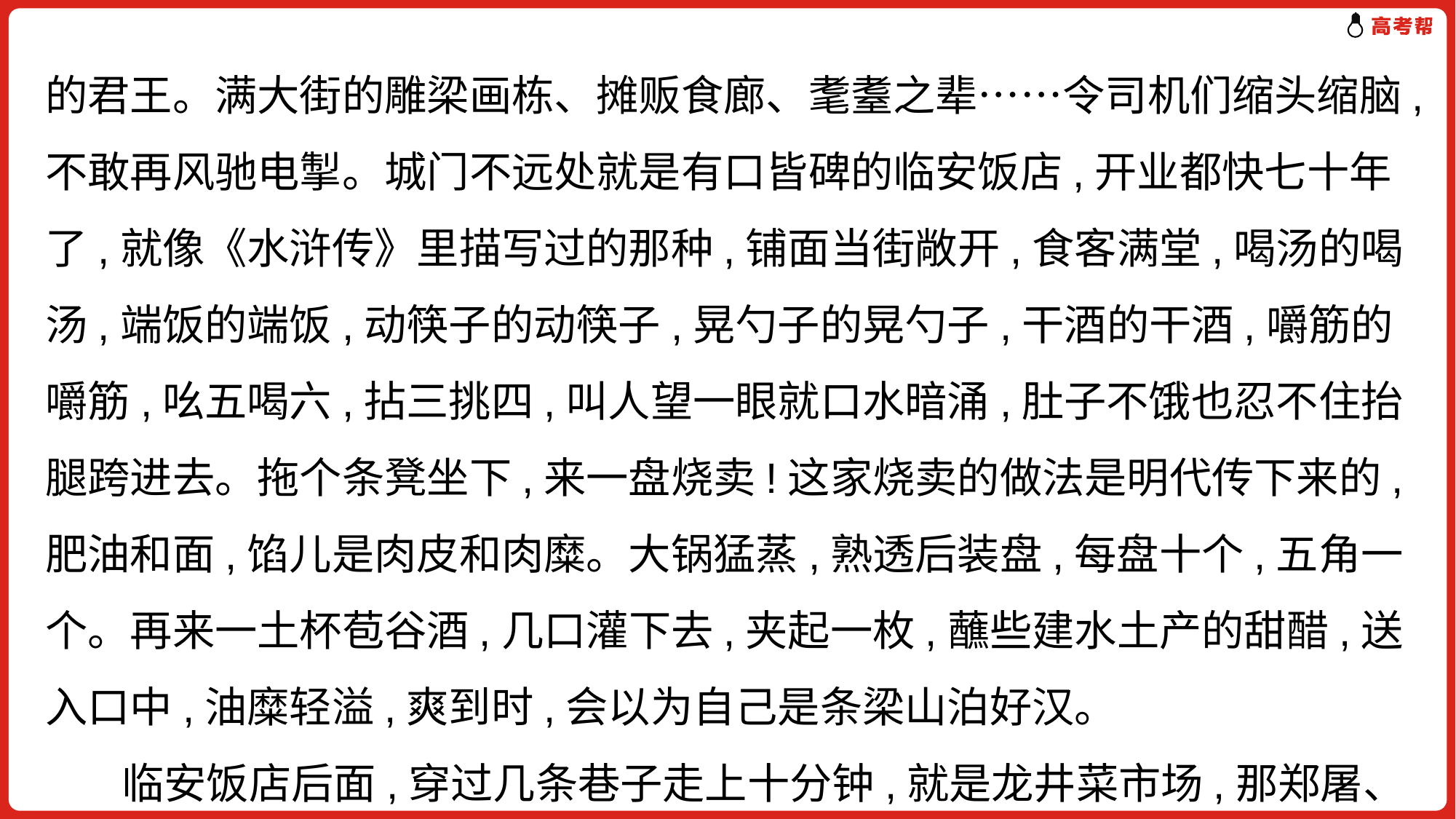

的君王。满大街的雕梁画栋、摊贩食廊、耄耋之辈……令司机们缩头缩脑,不敢再风驰电掣。城门不远处就是有口皆碑的临安饭店,开业都快七十年了,就像《水浒传》里描写过的那种,铺面当街敞开,食客满堂,喝汤的喝汤,端饭的端饭,动筷子的动筷子,晃勺子的晃勺子,干酒的干酒,嚼筋的嚼筋,吆五喝六,拈三挑四,叫人望一眼就口水暗涌,肚子不饿也忍不住抬腿跨进去。拖个条凳坐下,来一盘烧卖!这家烧卖的做法是明代传下来的,肥油和面,馅儿是肉皮和肉糜。大锅猛蒸,熟透后装盘,每盘十个,五角一个。再来一土杯苞谷酒,几口灌下去,夹起一枚,蘸些建水土产的甜醋,送入口中,油糜轻溢,爽到时,会以为自己是条梁山泊好汉。
       临安饭店后面,穿过几条巷子走上十分钟,就是龙井菜市场,那郑屠、张